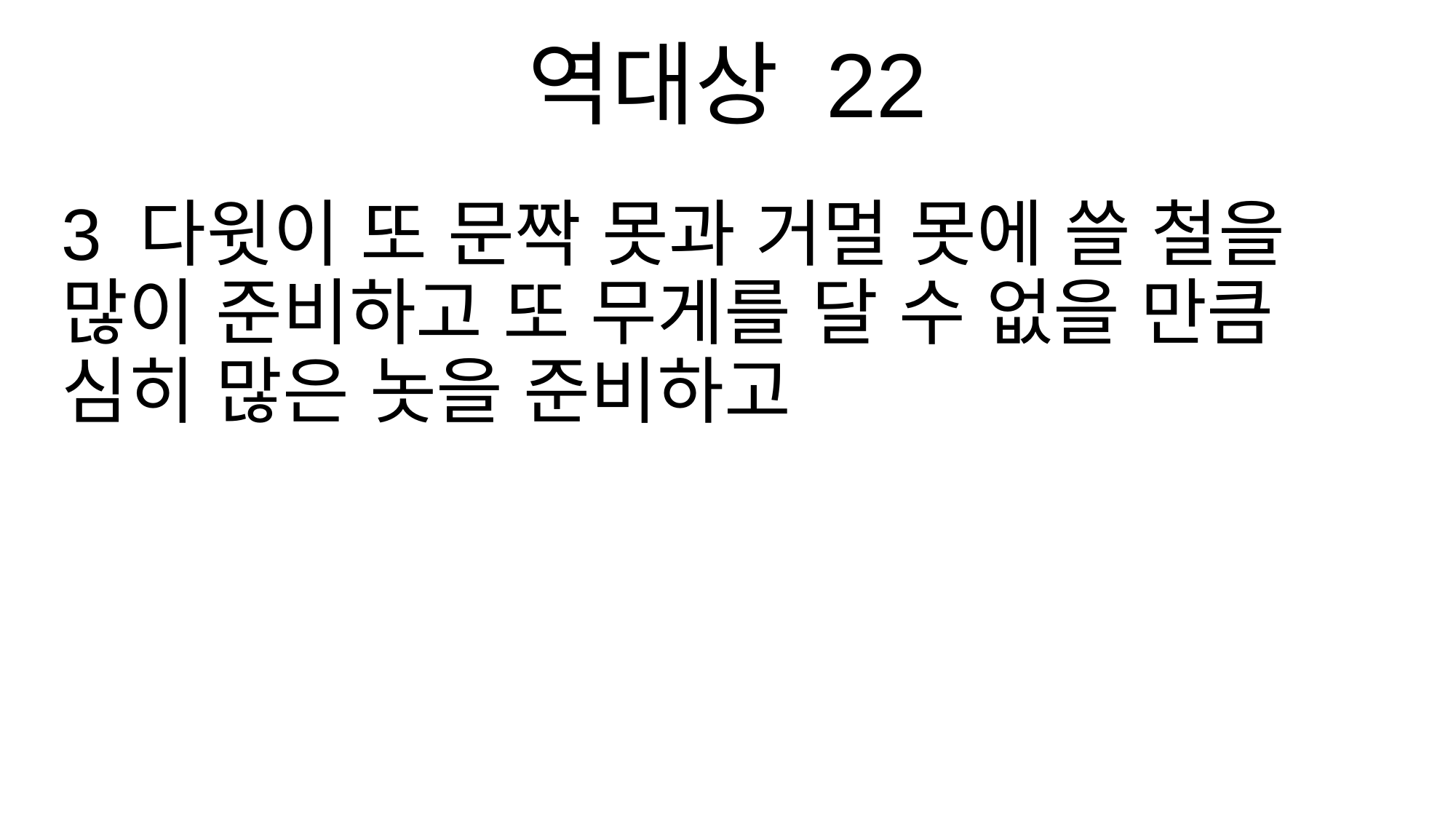

역대상 22
3 다윗이 또 문짝 못과 거멀 못에 쓸 철을 많이 준비하고 또 무게를 달 수 없을 만큼 심히 많은 놋을 준비하고